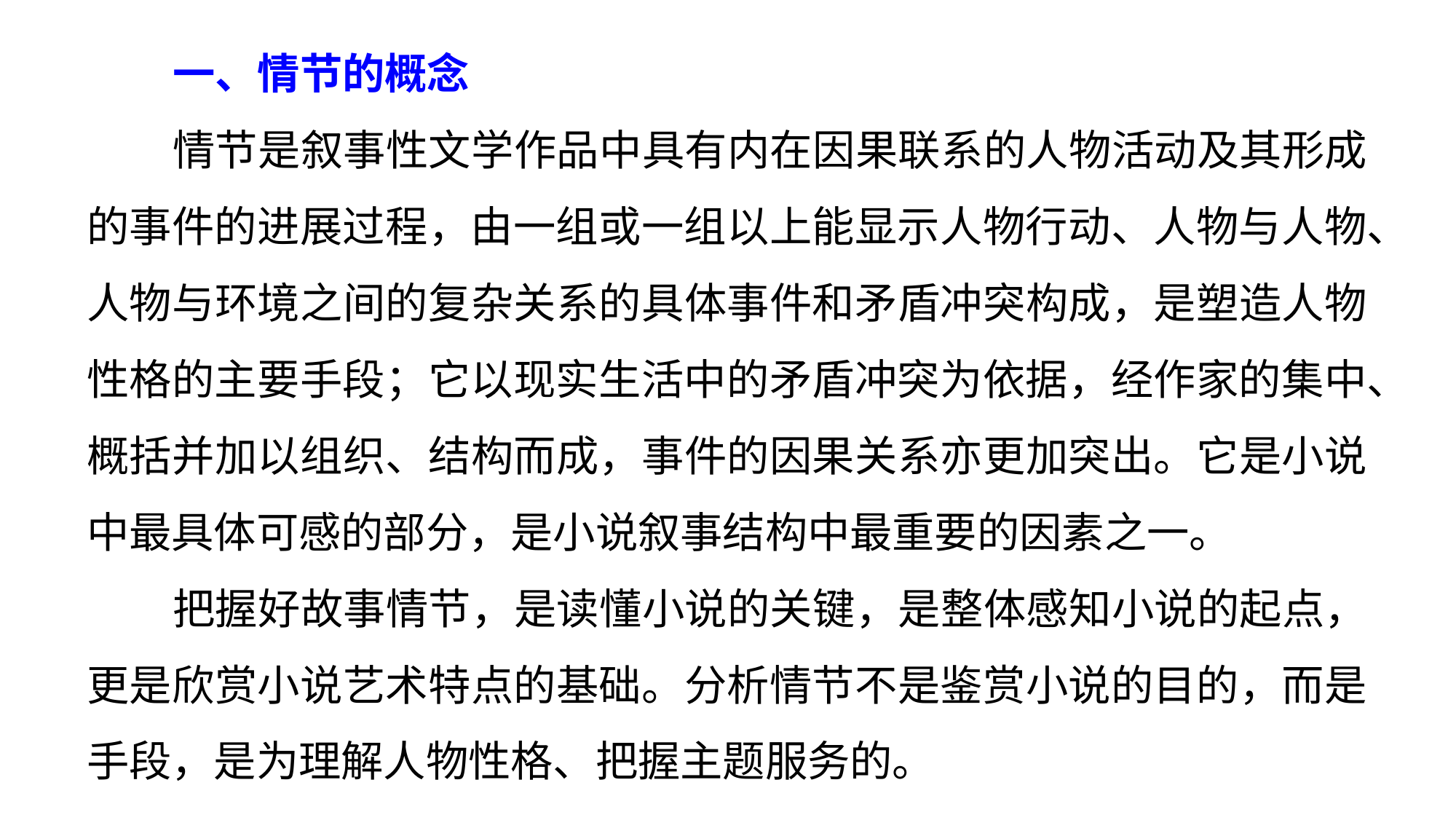

一、情节的概念
情节是叙事性文学作品中具有内在因果联系的人物活动及其形成的事件的进展过程，由一组或一组以上能显示人物行动、人物与人物、人物与环境之间的复杂关系的具体事件和矛盾冲突构成，是塑造人物性格的主要手段；它以现实生活中的矛盾冲突为依据，经作家的集中、概括并加以组织、结构而成，事件的因果关系亦更加突出。它是小说中最具体可感的部分，是小说叙事结构中最重要的因素之一。
把握好故事情节，是读懂小说的关键，是整体感知小说的起点，更是欣赏小说艺术特点的基础。分析情节不是鉴赏小说的目的，而是手段，是为理解人物性格、把握主题服务的。